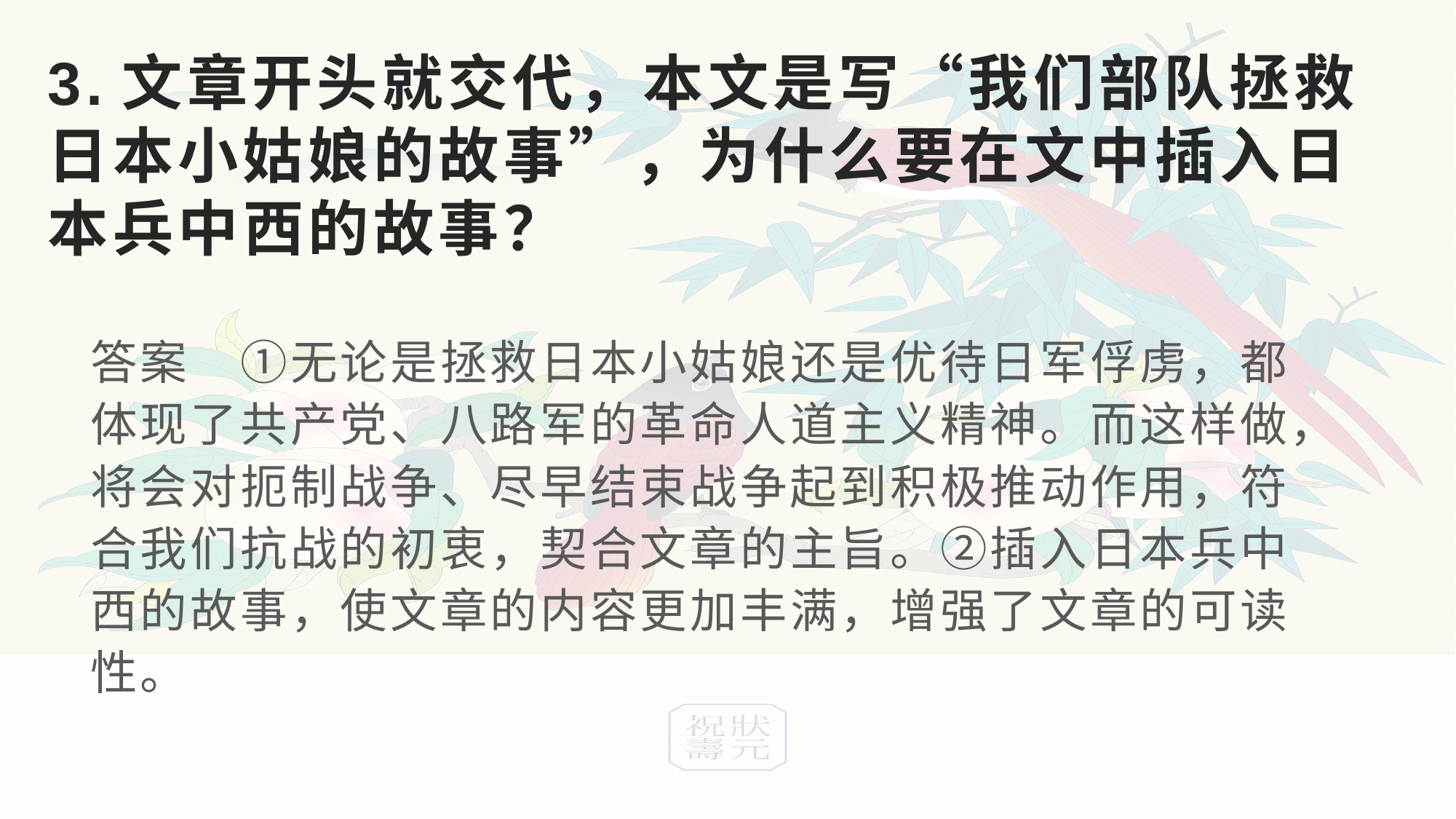

# 3.文章开头就交代，本文是写“我们部队拯救日本小姑娘的故事”，为什么要在文中插入日本兵中西的故事？
答案　①无论是拯救日本小姑娘还是优待日军俘虏，都体现了共产党、八路军的革命人道主义精神。而这样做，将会对扼制战争、尽早结束战争起到积极推动作用，符合我们抗战的初衷，契合文章的主旨。②插入日本兵中西的故事，使文章的内容更加丰满，增强了文章的可读性。